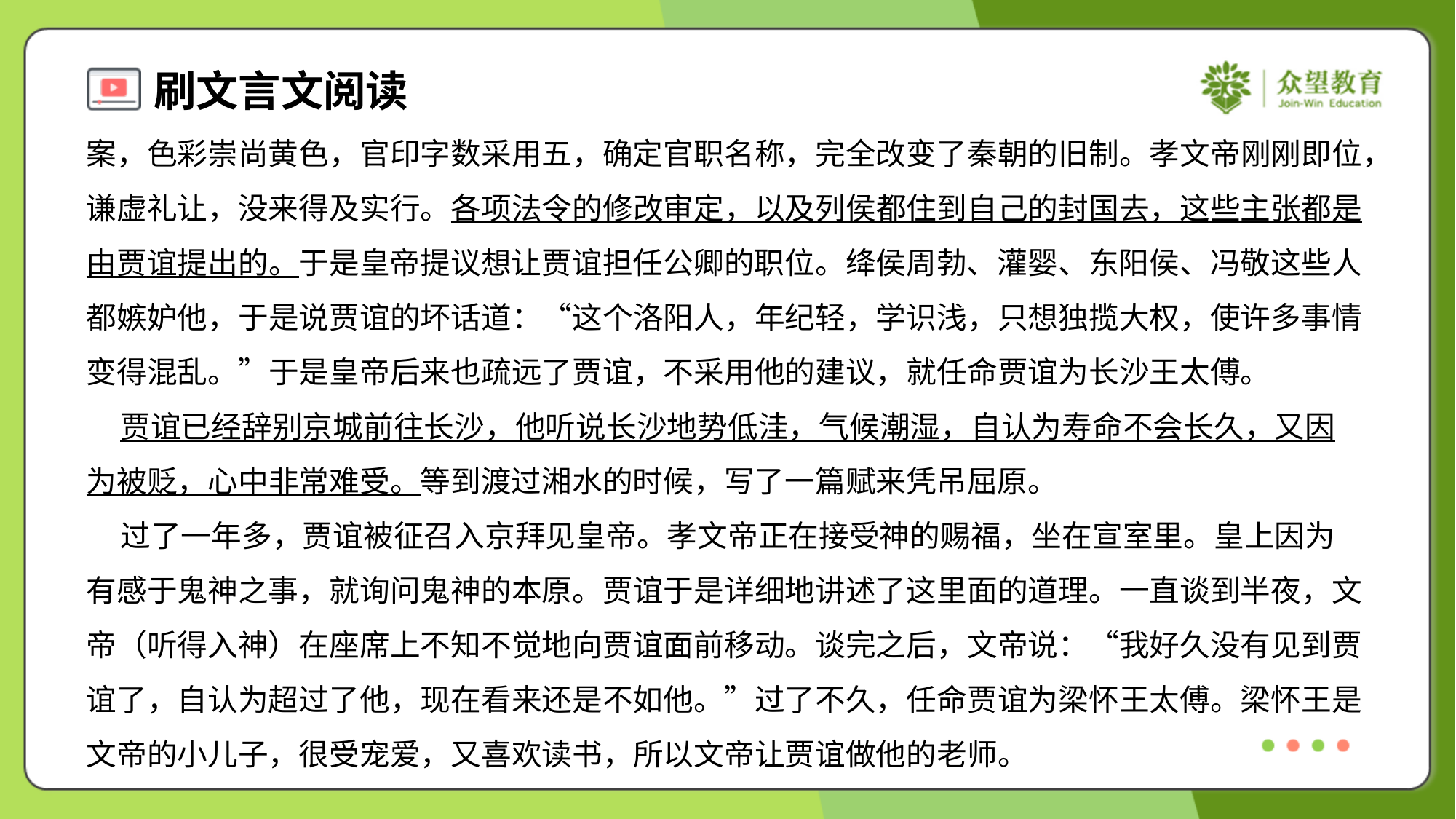

案，色彩崇尚黄色，官印字数采用五，确定官职名称，完全改变了秦朝的旧制。孝文帝刚刚即位，
谦虚礼让，没来得及实行。各项法令的修改审定，以及列侯都住到自己的封国去，这些主张都是
由贾谊提出的。于是皇帝提议想让贾谊担任公卿的职位。绛侯周勃、灌婴、东阳侯、冯敬这些人
都嫉妒他，于是说贾谊的坏话道：“这个洛阳人，年纪轻，学识浅，只想独揽大权，使许多事情
变得混乱。”于是皇帝后来也疏远了贾谊，不采用他的建议，就任命贾谊为长沙王太傅。
    贾谊已经辞别京城前往长沙，他听说长沙地势低洼，气候潮湿，自认为寿命不会长久，又因
为被贬，心中非常难受。等到渡过湘水的时候，写了一篇赋来凭吊屈原。
    过了一年多，贾谊被征召入京拜见皇帝。孝文帝正在接受神的赐福，坐在宣室里。皇上因为
有感于鬼神之事，就询问鬼神的本原。贾谊于是详细地讲述了这里面的道理。一直谈到半夜，文
帝（听得入神）在座席上不知不觉地向贾谊面前移动。谈完之后，文帝说：“我好久没有见到贾
谊了，自认为超过了他，现在看来还是不如他。”过了不久，任命贾谊为梁怀王太傅。梁怀王是
文帝的小儿子，很受宠爱，又喜欢读书，所以文帝让贾谊做他的老师。